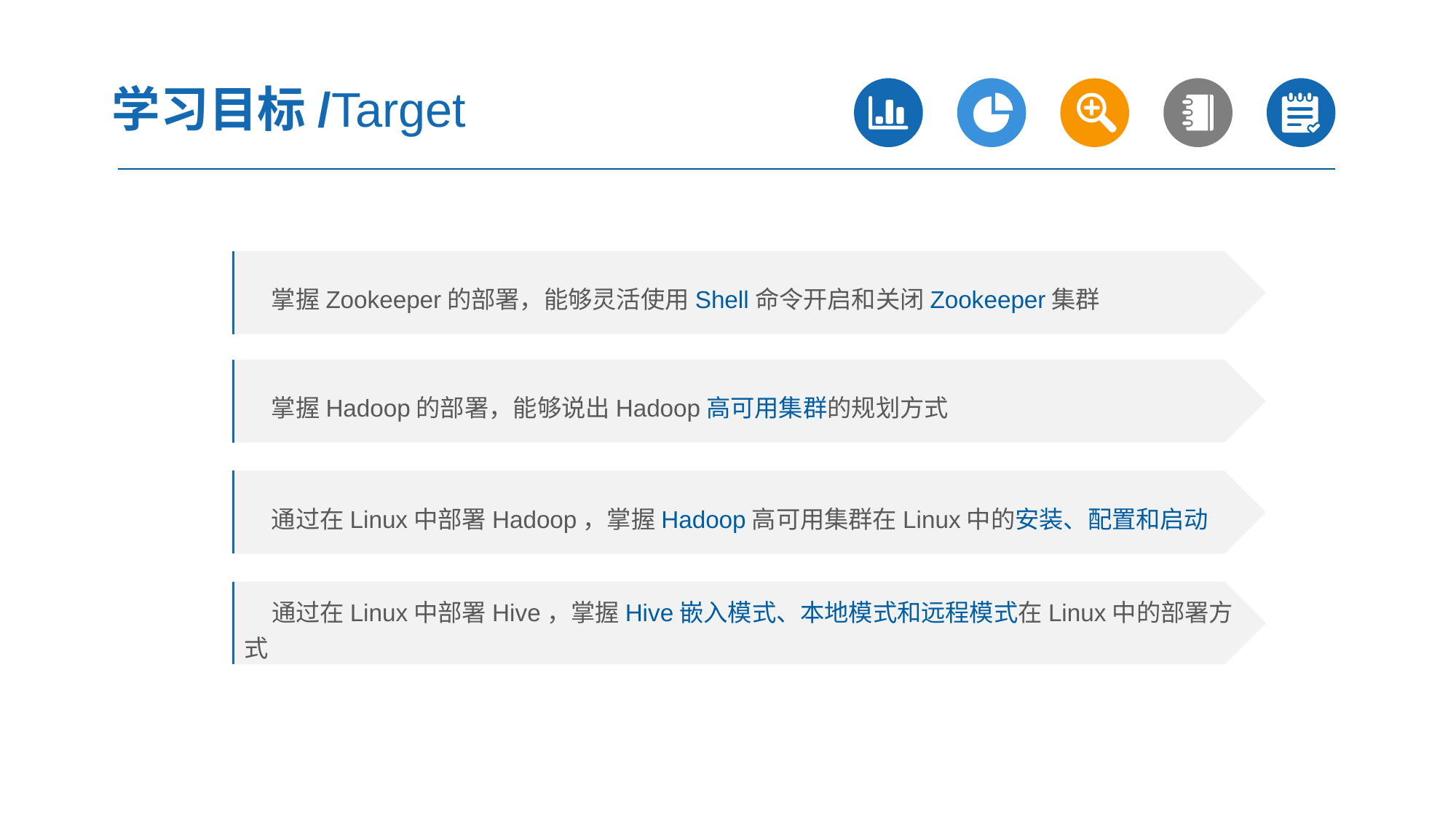

学习目标/Target
   掌握Zookeeper的部署，能够灵活使用Shell命令开启和关闭Zookeeper集群

   掌握Hadoop的部署，能够说出Hadoop高可用集群的规划方式

   通过在Linux中部署Hadoop，掌握Hadoop高可用集群在Linux中的安装、配置和启动

   通过在Linux中部署Hive，掌握Hive嵌入模式、本地模式和远程模式在Linux中的部署方式